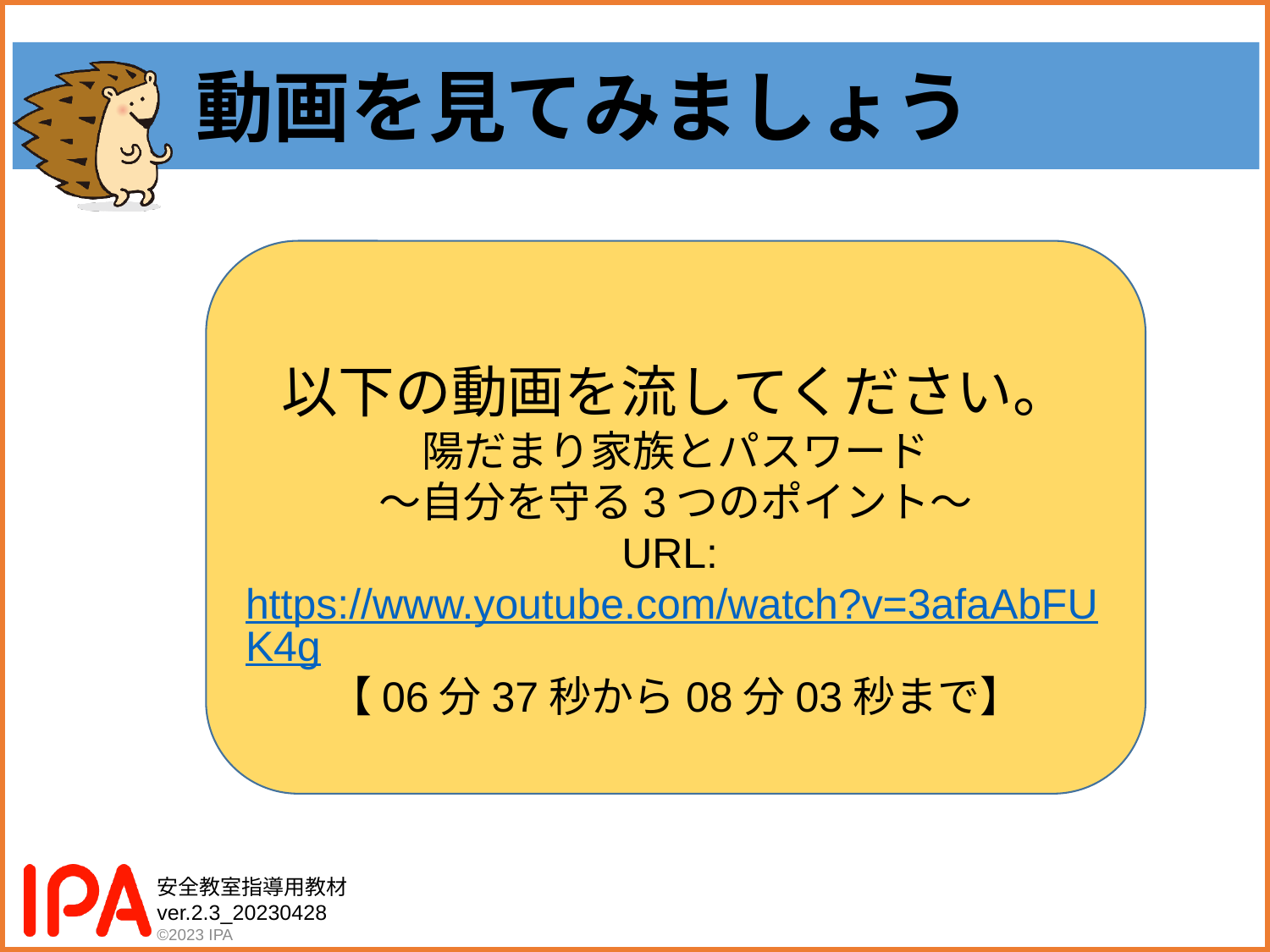

# 動画を見てみましょう
以下の動画を流してください。
陽だまり家族とパスワード
～自分を守る3つのポイント～
URL: https://www.youtube.com/watch?v=3afaAbFUK4g
【06分37秒から08分03秒まで】